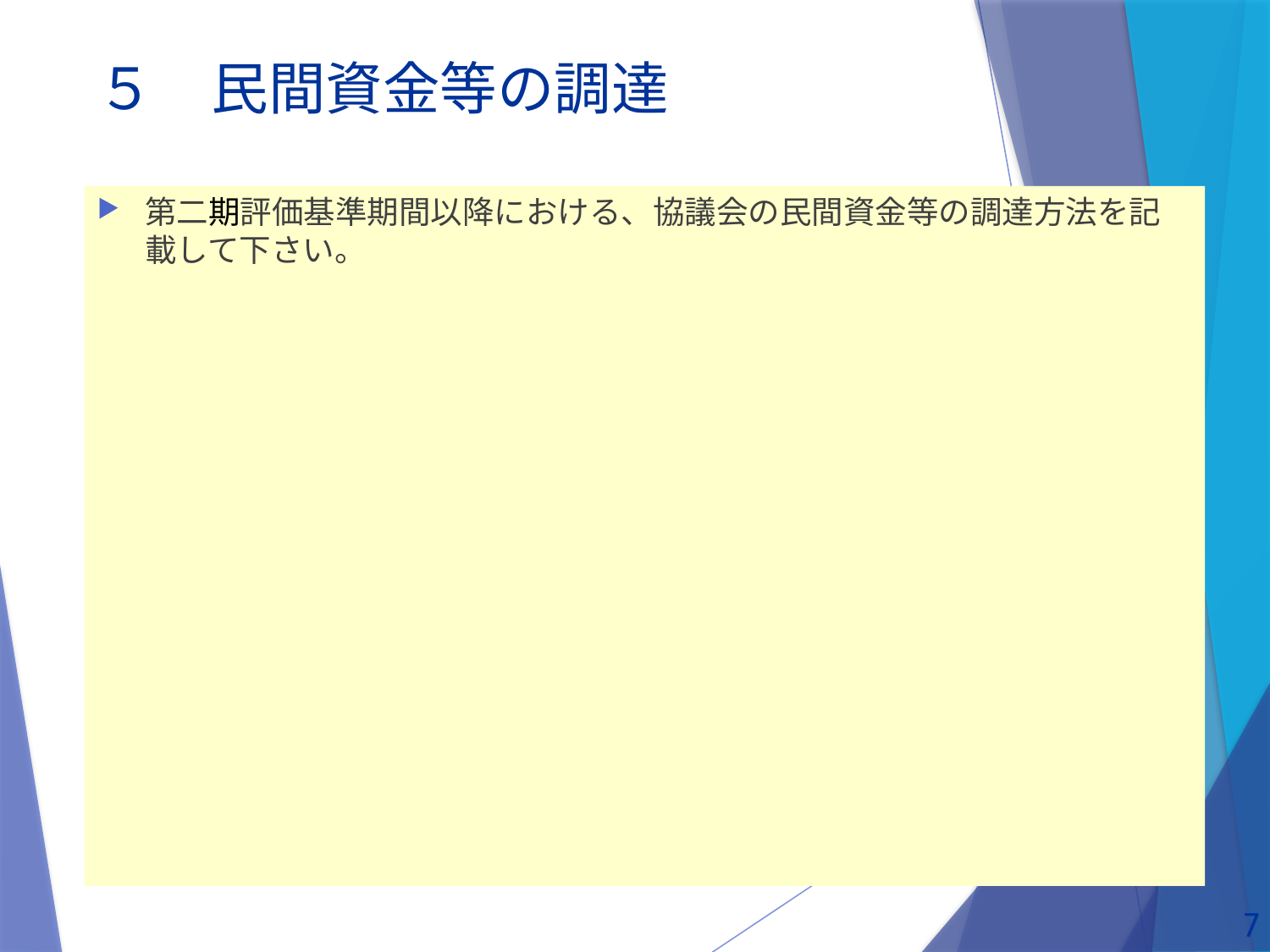

# ５　民間資金等の調達
第二期評価基準期間以降における、協議会の民間資金等の調達方法を記載して下さい。
7